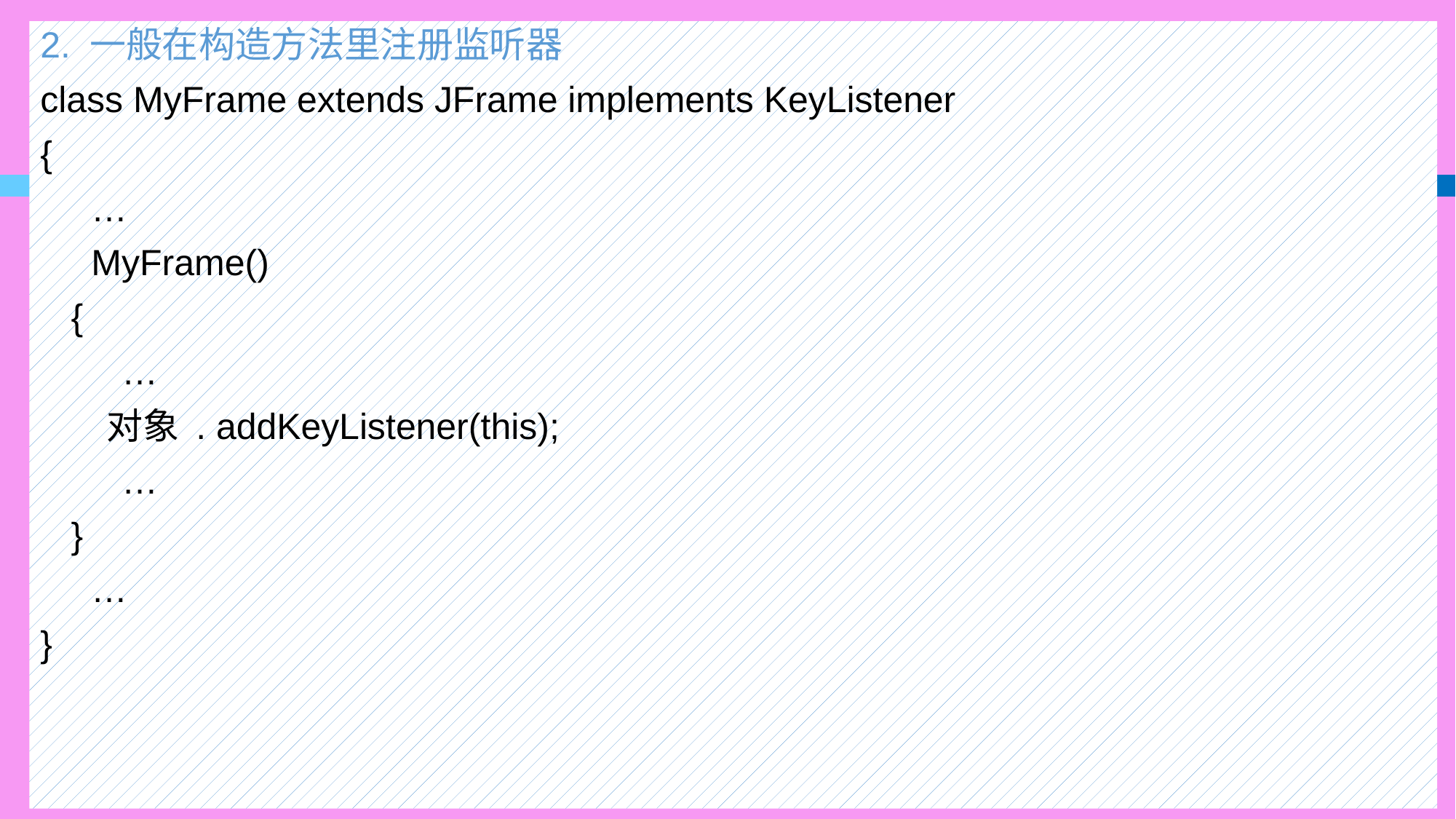

2. 一般在构造方法里注册监听器
class MyFrame extends JFrame implements KeyListener
{
     …
     MyFrame()
   {
        …
       对象 . addKeyListener(this);
        …
   }
     …
}
#